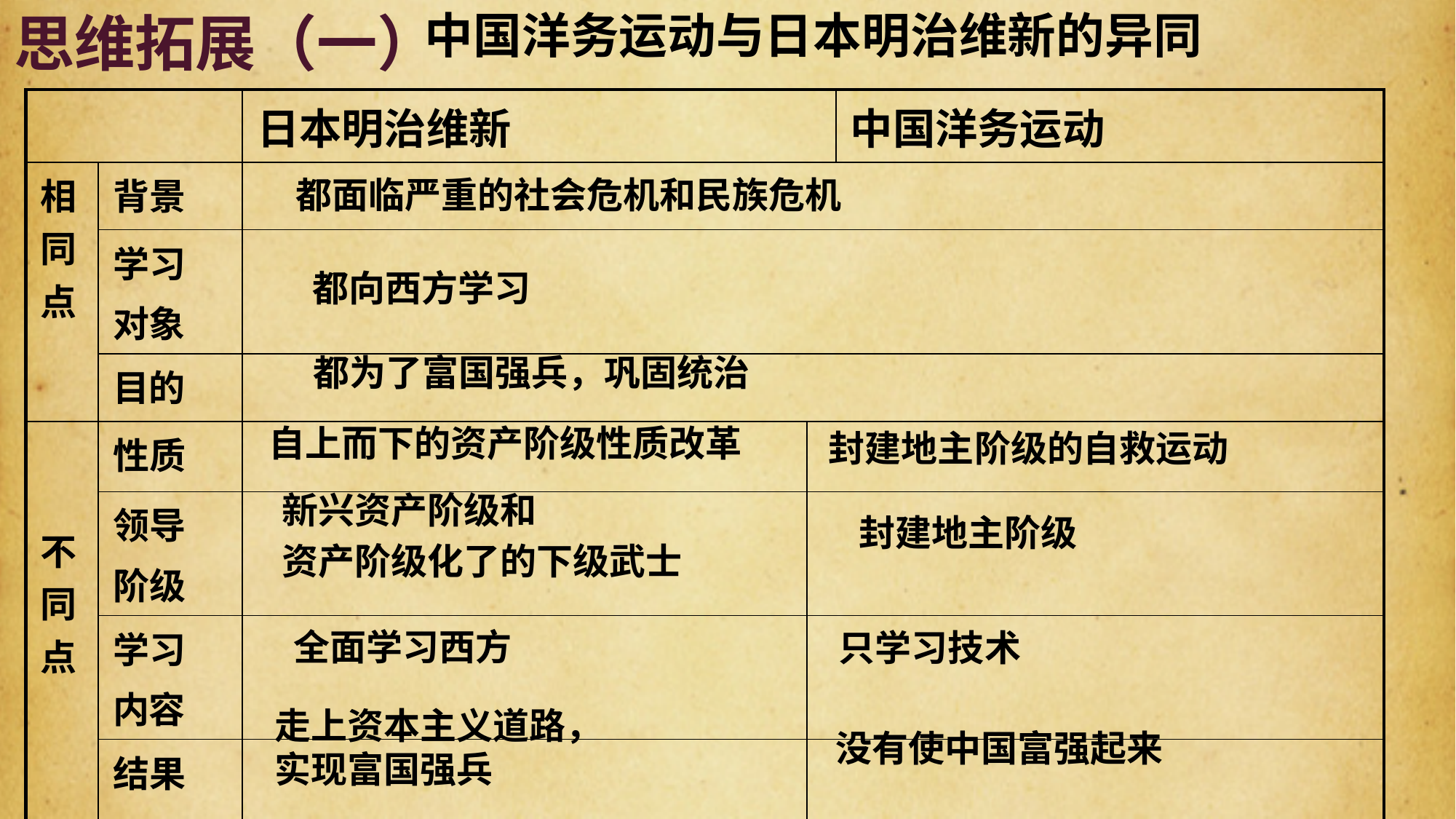

思维拓展（一）
中国洋务运动与日本明治维新的异同
|  |  | 日本明治维新 |  | 中国洋务运动 |
| --- | --- | --- | --- | --- |
| 相同点 | 背景 |  |  |  |
|  | 学习 对象 |  |  |  |
|  | 目的 |  |  |  |
| 不同点 | 性质 |  |  |  |
|  | 领导 阶级 |  |  |  |
|  | 学习 内容 |  |  |  |
|  | 结果 |  |  |  |
都面临严重的社会危机和民族危机
  都向西方学习
  都为了富国强兵，巩固统治
自上而下的资产阶级性质改革
封建地主阶级的自救运动
新兴资产阶级和
资产阶级化了的下级武士
封建地主阶级
全面学习西方
只学习技术
走上资本主义道路，
实现富国强兵
没有使中国富强起来